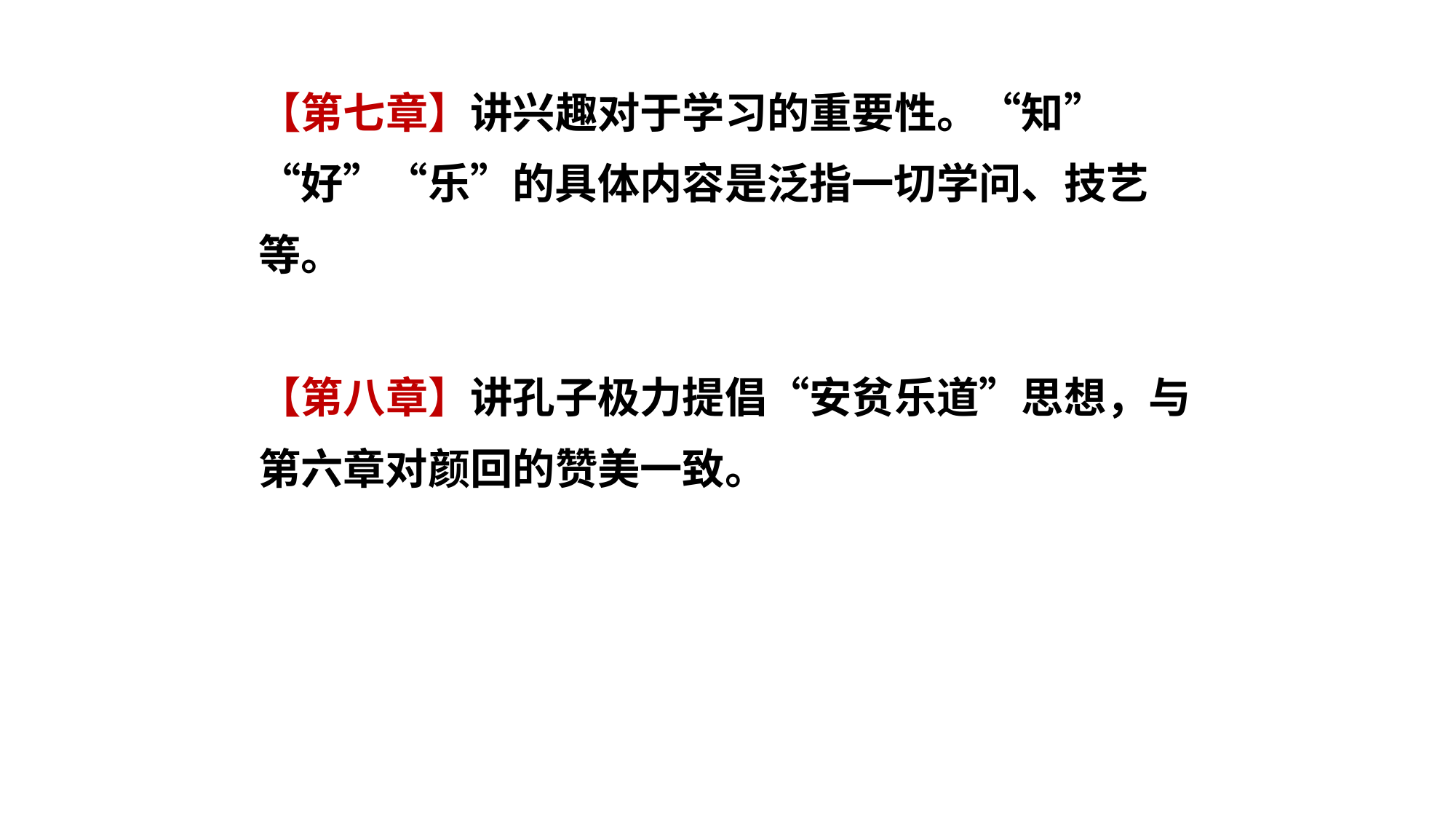

【第七章】讲兴趣对于学习的重要性。“知”“好”“乐”的具体内容是泛指一切学问、技艺等。

【第八章】讲孔子极力提倡“安贫乐道”思想，与第六章对颜回的赞美一致。